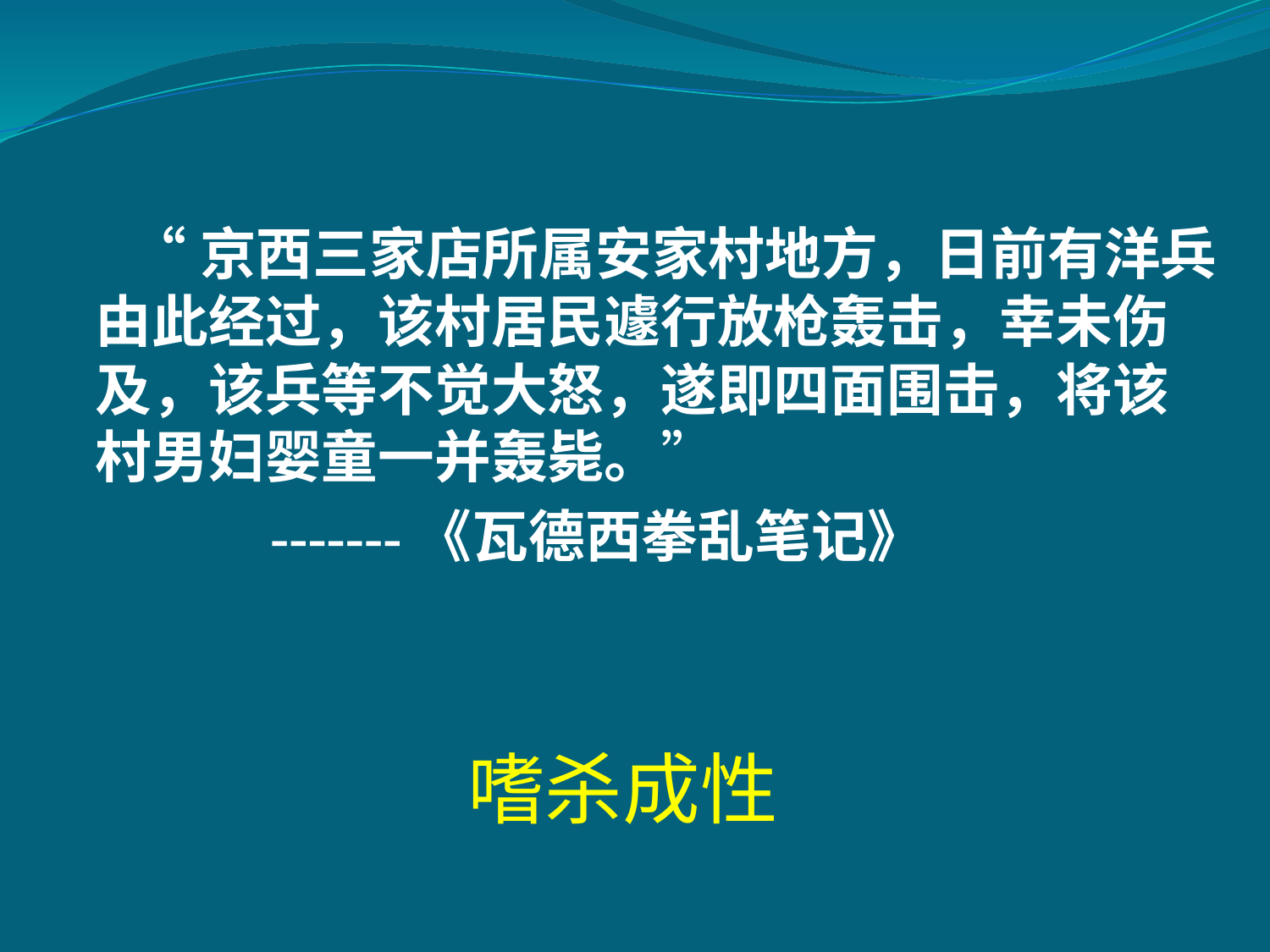

“京西三家店所属安家村地方，日前有洋兵由此经过，该村居民遽行放枪轰击，幸未伤及，该兵等不觉大怒，遂即四面围击，将该村男妇婴童一并轰毙。”
               -------《瓦德西拳乱笔记》
嗜杀成性